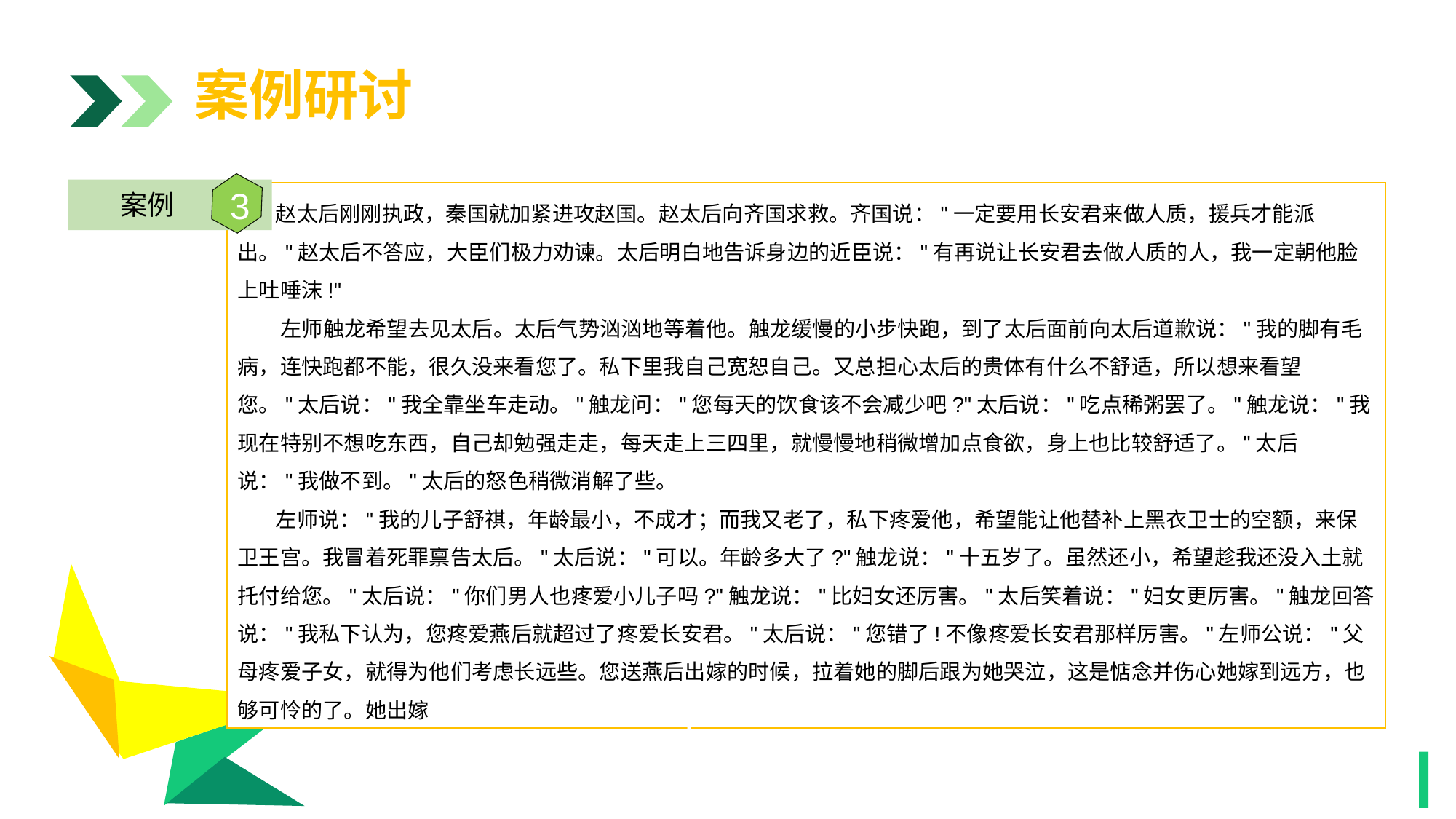

案例研讨

3

案例
       赵太后刚刚执政，秦国就加紧进攻赵国。赵太后向齐国求救。齐国说："一定要用长安君来做人质，援兵才能派出。"赵太后不答应，大臣们极力劝谏。太后明白地告诉身边的近臣说："有再说让长安君去做人质的人，我一定朝他脸上吐唾沫!"
        左师触龙希望去见太后。太后气势汹汹地等着他。触龙缓慢的小步快跑，到了太后面前向太后道歉说："我的脚有毛病，连快跑都不能，很久没来看您了。私下里我自己宽恕自己。又总担心太后的贵体有什么不舒适，所以想来看望您。"太后说："我全靠坐车走动。"触龙问："您每天的饮食该不会减少吧?"太后说："吃点稀粥罢了。"触龙说："我现在特别不想吃东西，自己却勉强走走，每天走上三四里，就慢慢地稍微增加点食欲，身上也比较舒适了。"太后说："我做不到。"太后的怒色稍微消解了些。
       左师说："我的儿子舒祺，年龄最小，不成才；而我又老了，私下疼爱他，希望能让他替补上黑衣卫士的空额，来保卫王宫。我冒着死罪禀告太后。"太后说："可以。年龄多大了?"触龙说："十五岁了。虽然还小，希望趁我还没入土就托付给您。"太后说："你们男人也疼爱小儿子吗?"触龙说："比妇女还厉害。"太后笑着说："妇女更厉害。"触龙回答说："我私下认为，您疼爱燕后就超过了疼爱长安君。"太后说："您错了!不像疼爱长安君那样厉害。"左师公说："父母疼爱子女，就得为他们考虑长远些。您送燕后出嫁的时候，拉着她的脚后跟为她哭泣，这是惦念并伤心她嫁到远方，也够可怜的了。她出嫁
1

1
5